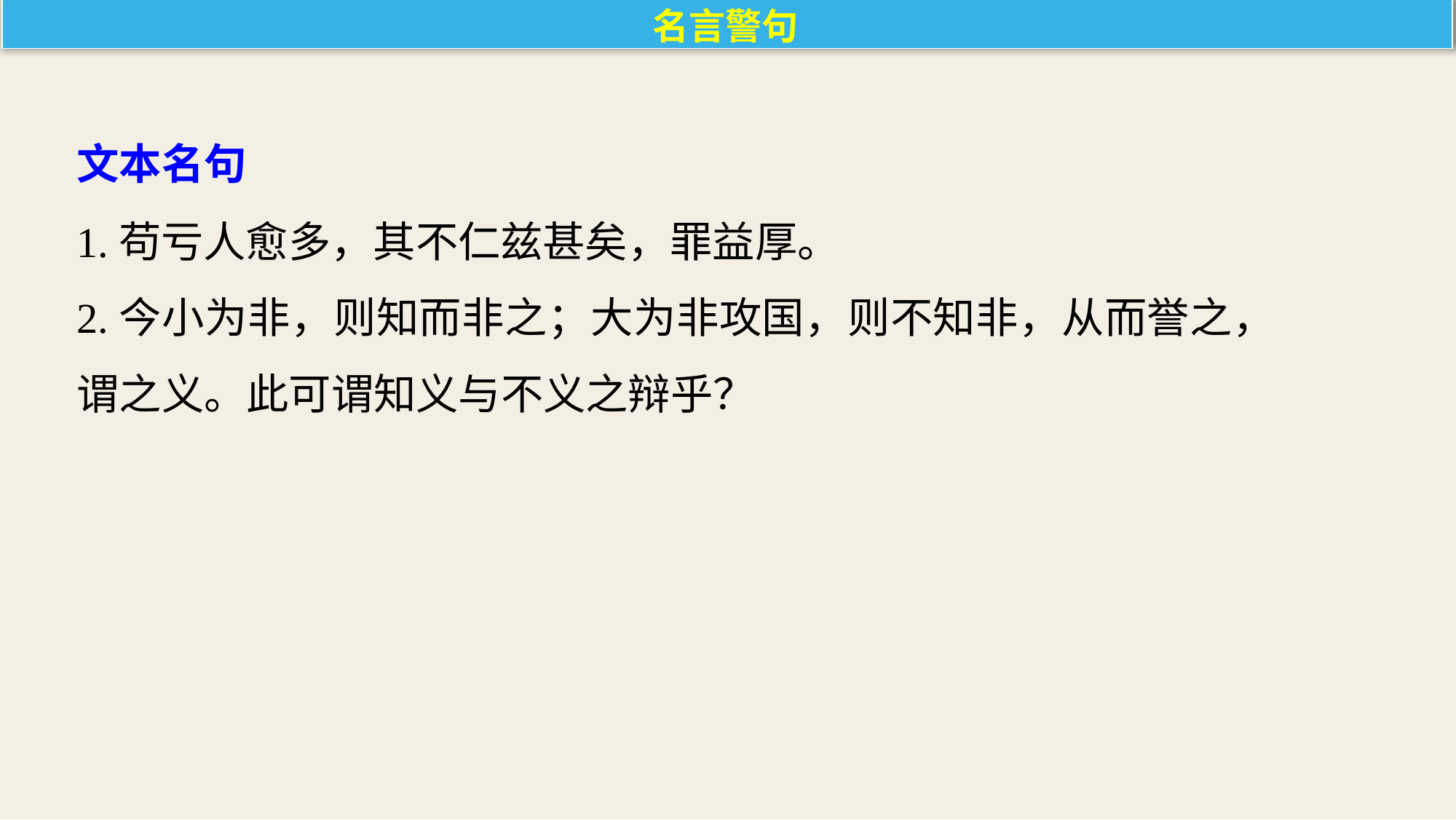

名言警句
文本名句
1.苟亏人愈多，其不仁兹甚矣，罪益厚。
2.今小为非，则知而非之；大为非攻国，则不知非，从而誉之，谓之义。此可谓知义与不义之辩乎？